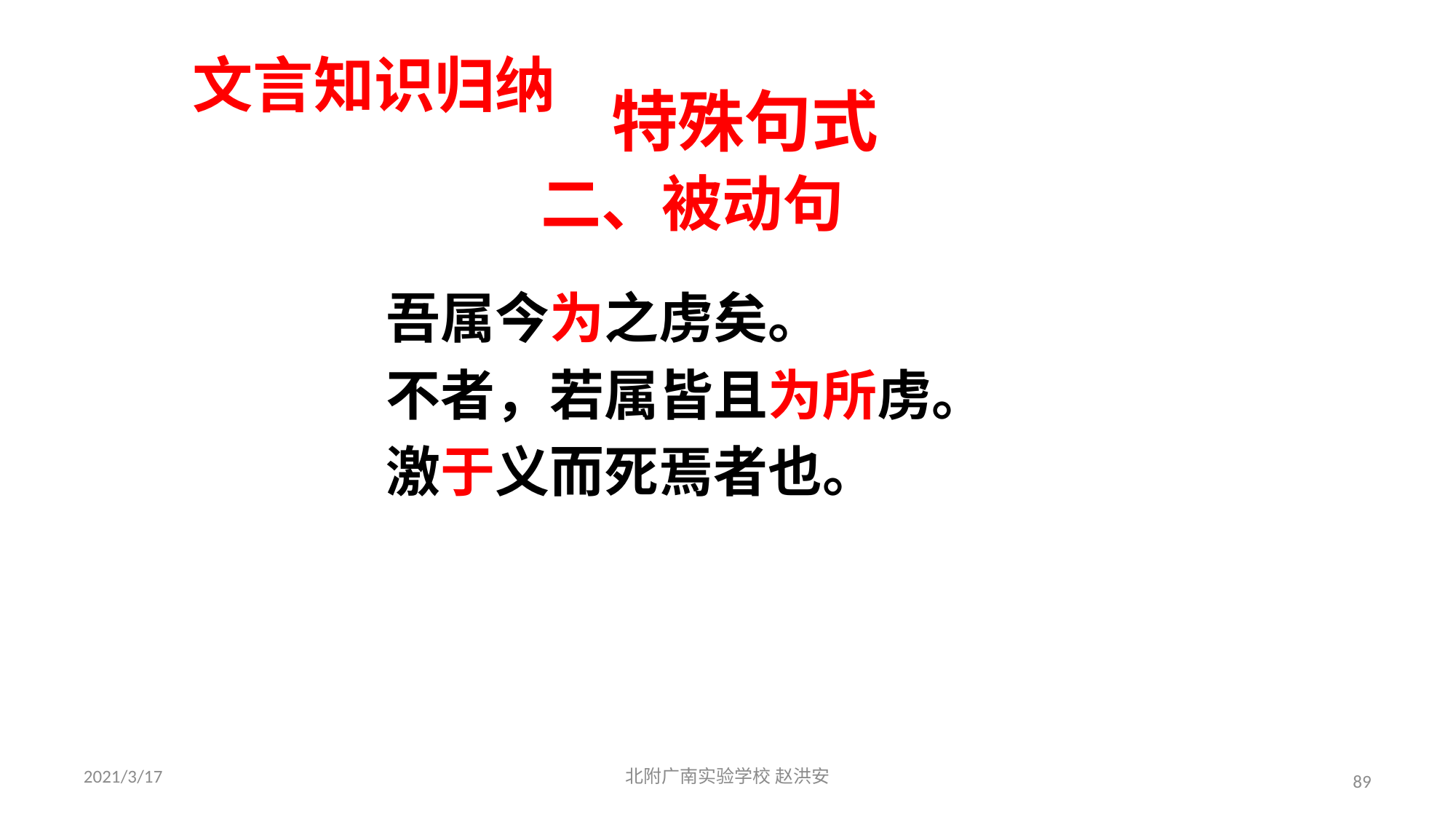

文言知识归纳
特殊句式
二、被动句
吾属今为之虏矣。
不者，若属皆且为所虏。
激于义而死焉者也。
2021/3/17
北附广南实验学校 赵洪安
89